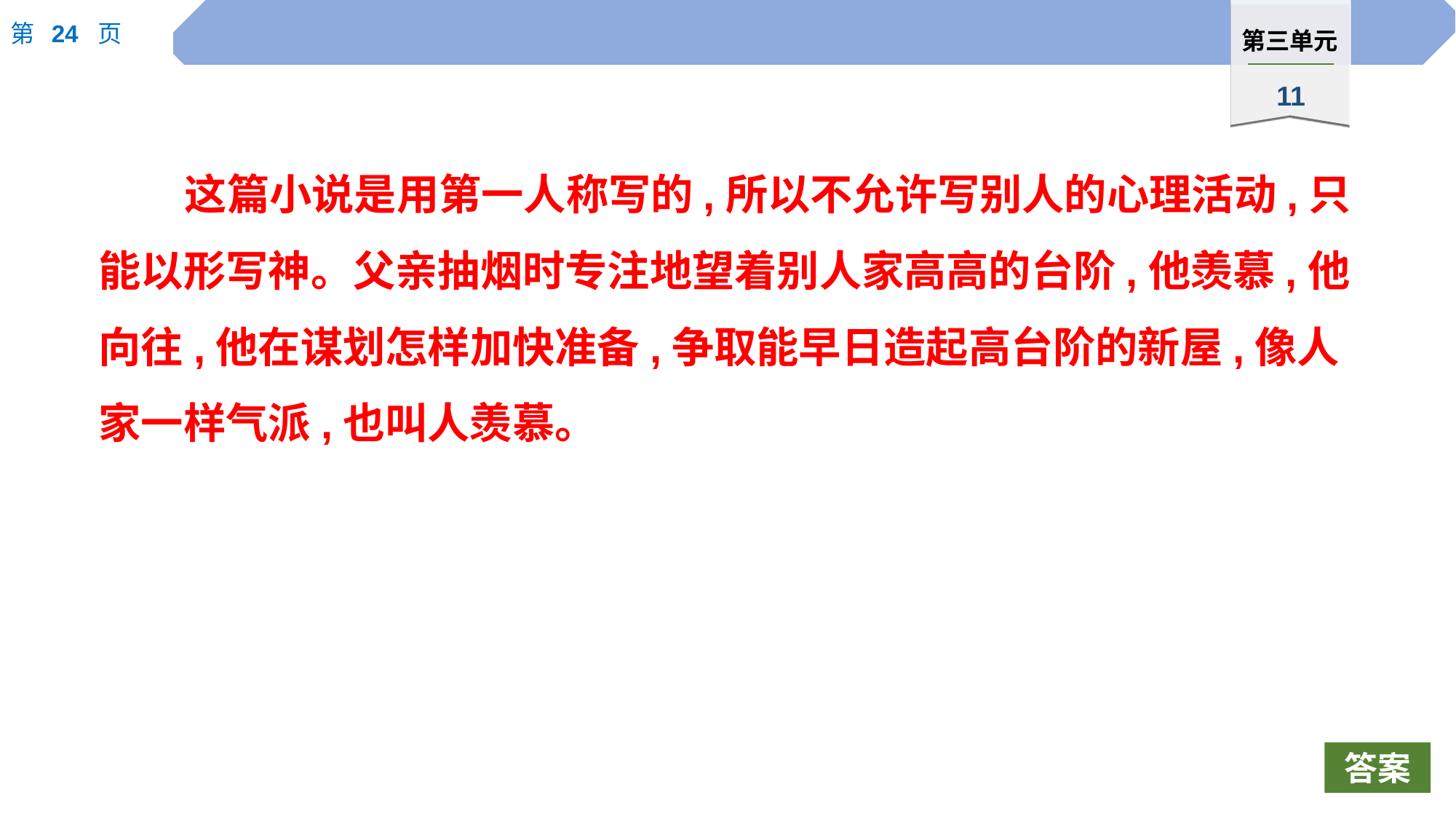

这篇小说是用第一人称写的,所以不允许写别人的心理活动,只能以形写神。父亲抽烟时专注地望着别人家高高的台阶,他羡慕,他向往,他在谋划怎样加快准备,争取能早日造起高台阶的新屋,像人家一样气派,也叫人羡慕。
答案